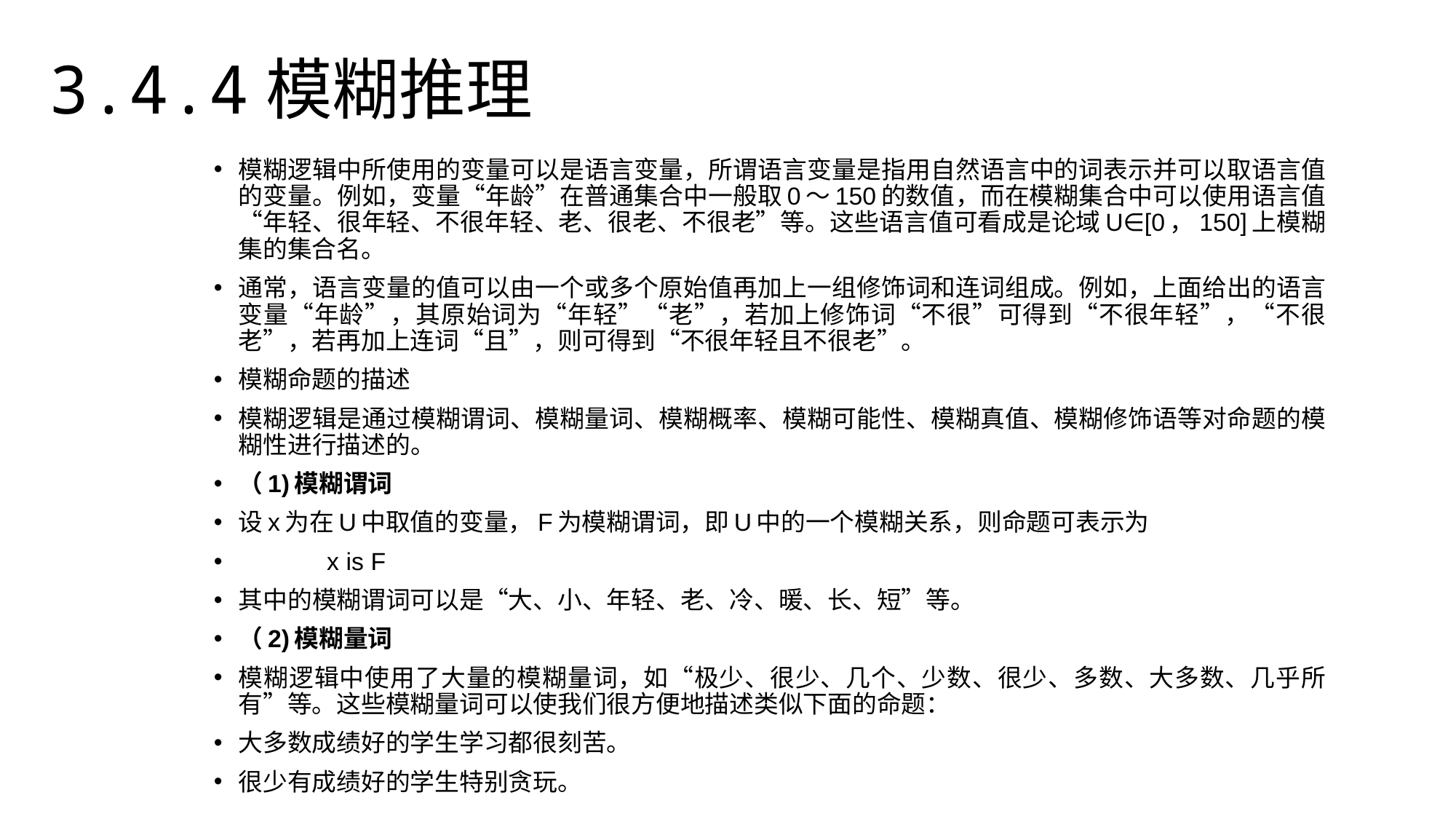

3.4.4模糊推理
模糊逻辑中所使用的变量可以是语言变量，所谓语言变量是指用自然语言中的词表示并可以取语言值的变量。例如，变量“年龄”在普通集合中一般取0〜150的数值，而在模糊集合中可以使用语言值“年轻、很年轻、不很年轻、老、很老、不很老”等。这些语言值可看成是论域U∈[0，150]上模糊集的集合名。
通常，语言变量的值可以由一个或多个原始值再加上一组修饰词和连词组成。例如，上面给出的语言变量“年龄”，其原始词为“年轻”“老”，若加上修饰词“不很”可得到“不很年轻”，“不很老”，若再加上连词“且”，则可得到“不很年轻且不很老”。
模糊命题的描述
模糊逻辑是通过模糊谓词、模糊量词、模糊概率、模糊可能性、模糊真值、模糊修饰语等对命题的模糊性进行描述的。
（1)模糊谓词
设x为在U中取值的变量，F为模糊谓词，即U中的一个模糊关系，则命题可表示为
						x is F
其中的模糊谓词可以是“大、小、年轻、老、冷、暖、长、短”等。
（2)模糊量词
模糊逻辑中使用了大量的模糊量词，如“极少、很少、几个、少数、很少、多数、大多数、几乎所有”等。这些模糊量词可以使我们很方便地描述类似下面的命题：
大多数成绩好的学生学习都很刻苦。
很少有成绩好的学生特别贪玩。